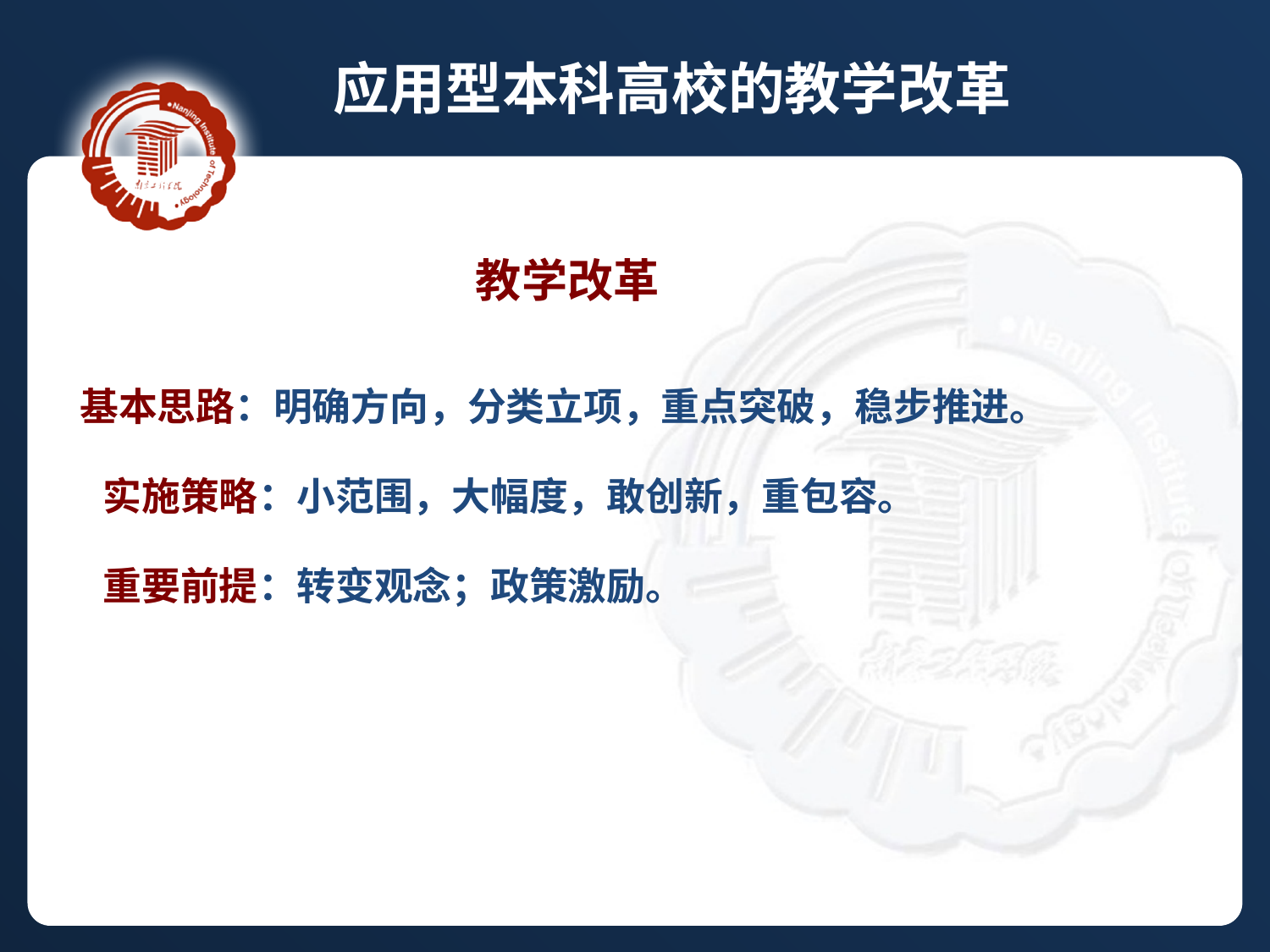

应用型本科高校的教学改革
                     教学改革
    基本思路：明确方向，分类立项，重点突破，稳步推进。
       实施策略：小范围，大幅度，敢创新，重包容。
       重要前提：转变观念；政策激励。